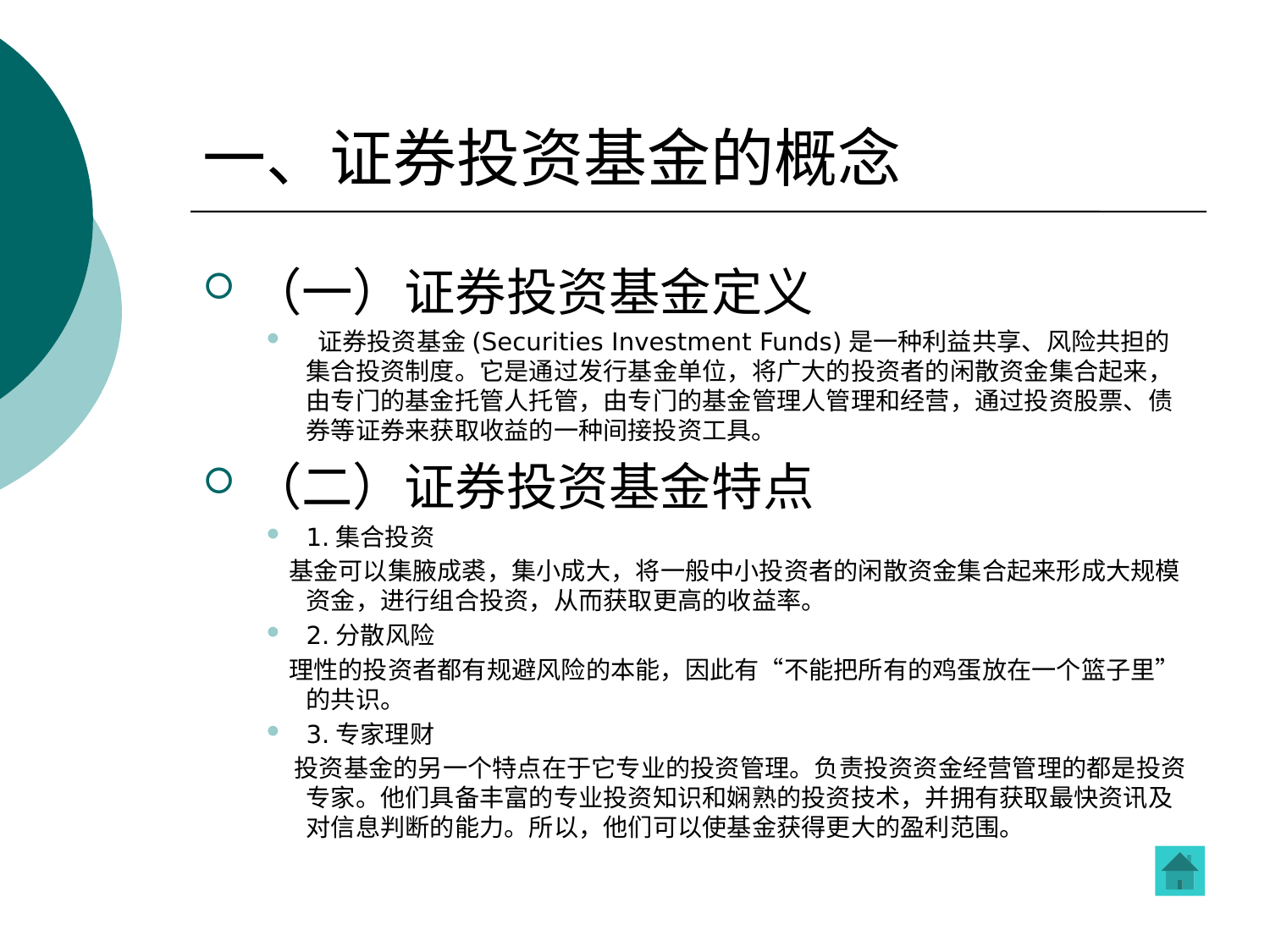

# 一、证券投资基金的概念
（一）证券投资基金定义
 证券投资基金(Securities Investment Funds)是一种利益共享、风险共担的集合投资制度。它是通过发行基金单位，将广大的投资者的闲散资金集合起来，由专门的基金托管人托管，由专门的基金管理人管理和经营，通过投资股票、债券等证券来获取收益的一种间接投资工具。
（二）证券投资基金特点
1.集合投资
   基金可以集腋成裘，集小成大，将一般中小投资者的闲散资金集合起来形成大规模资金，进行组合投资，从而获取更高的收益率。
2.分散风险
   理性的投资者都有规避风险的本能，因此有“不能把所有的鸡蛋放在一个篮子里”的共识。
3.专家理财
    投资基金的另一个特点在于它专业的投资管理。负责投资资金经营管理的都是投资专家。他们具备丰富的专业投资知识和娴熟的投资技术，并拥有获取最快资讯及对信息判断的能力。所以，他们可以使基金获得更大的盈利范围。